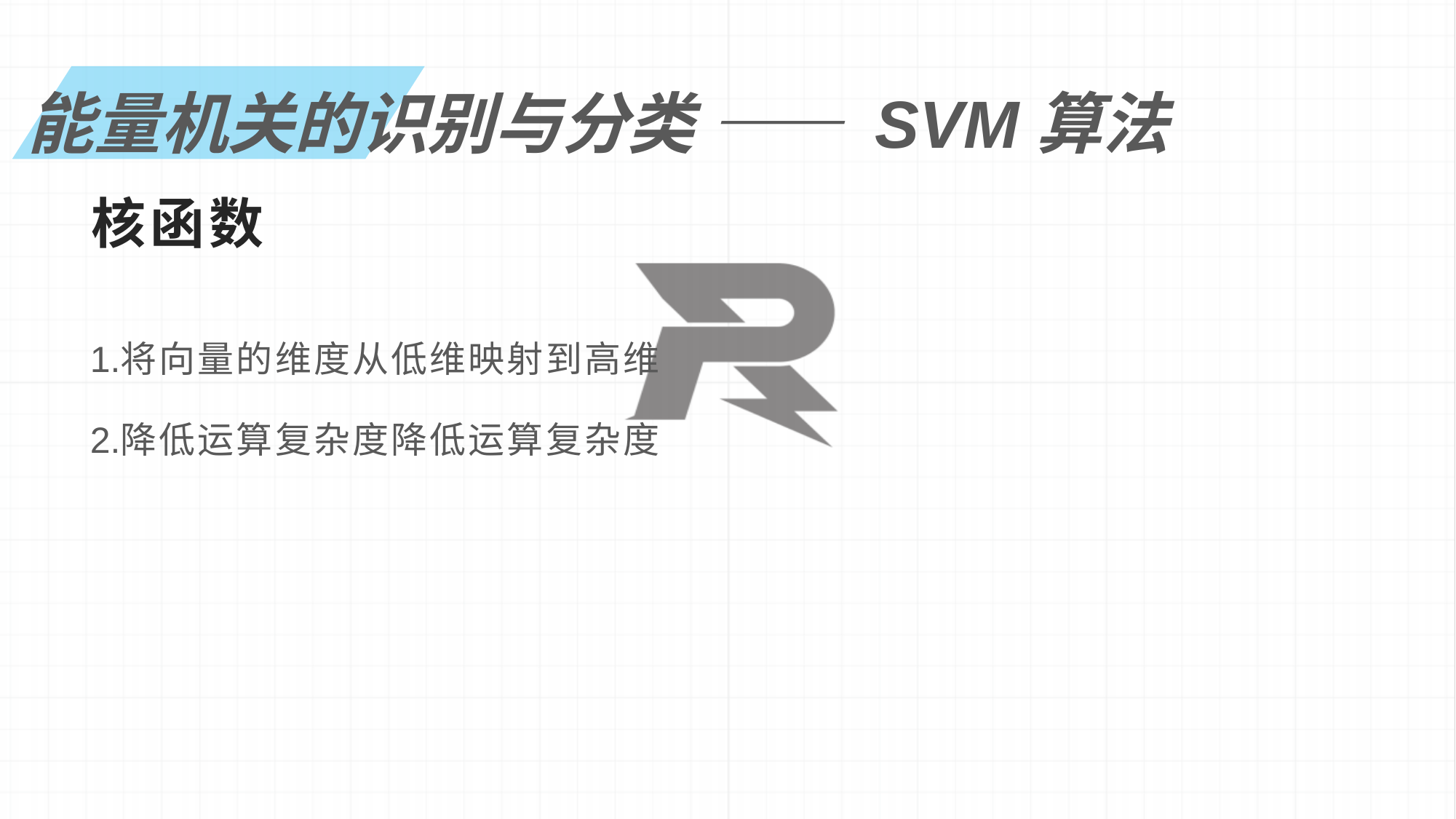

能量机关的识别与分类 —— SVM算法
核函数

将向量的维度从低维映射到高维
降低运算复杂度降低运算复杂度